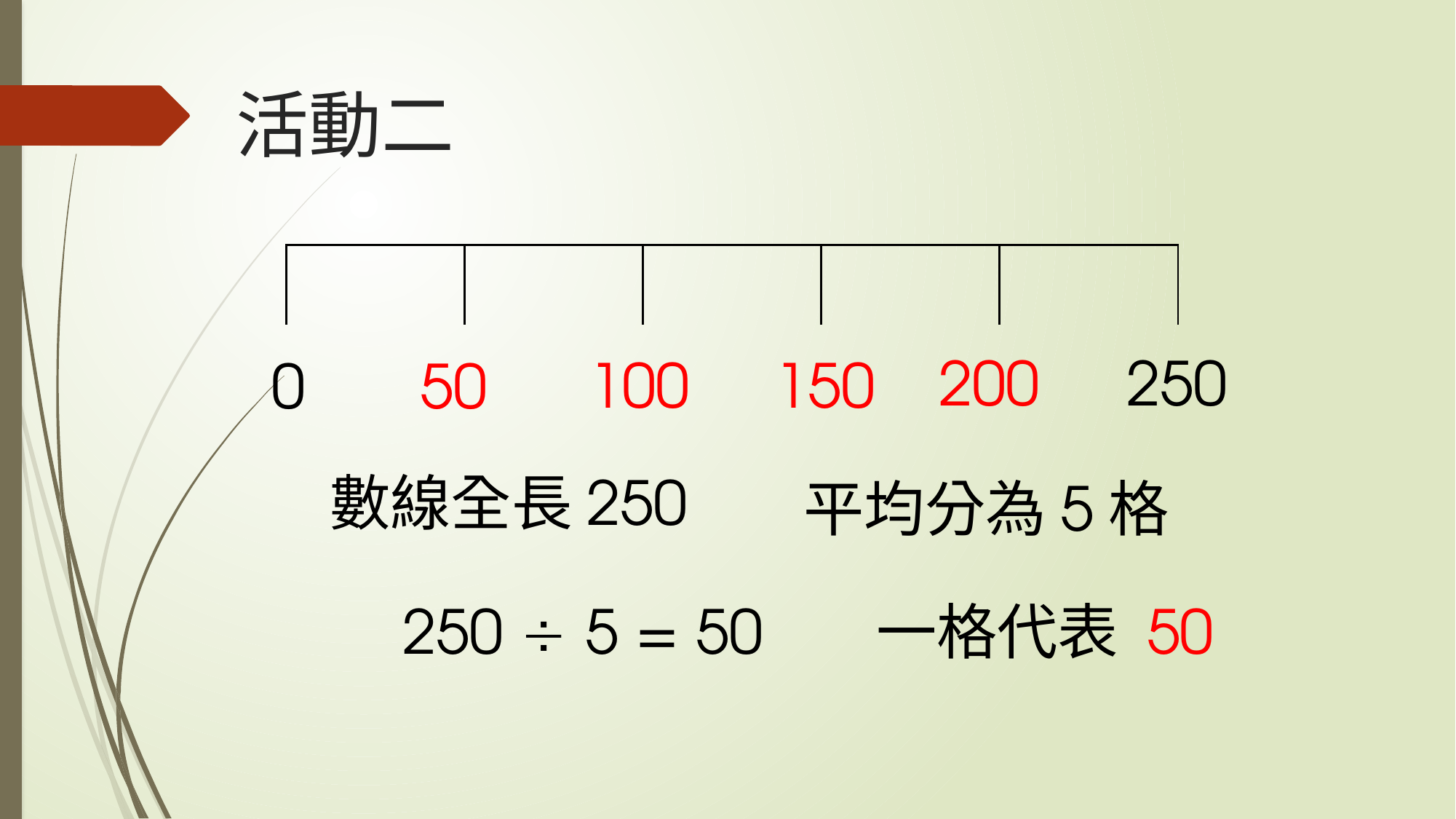

# 活動二
|  |  |  |  |  |  |  |  |  |  |
| --- | --- | --- | --- | --- | --- | --- | --- | --- | --- |
|  |  |  |  |  |  |  |  |  |  |
200
250
100
150
0
50
數線全長250
平均分為5格
250 ÷ 5 = 50
一格代表 50